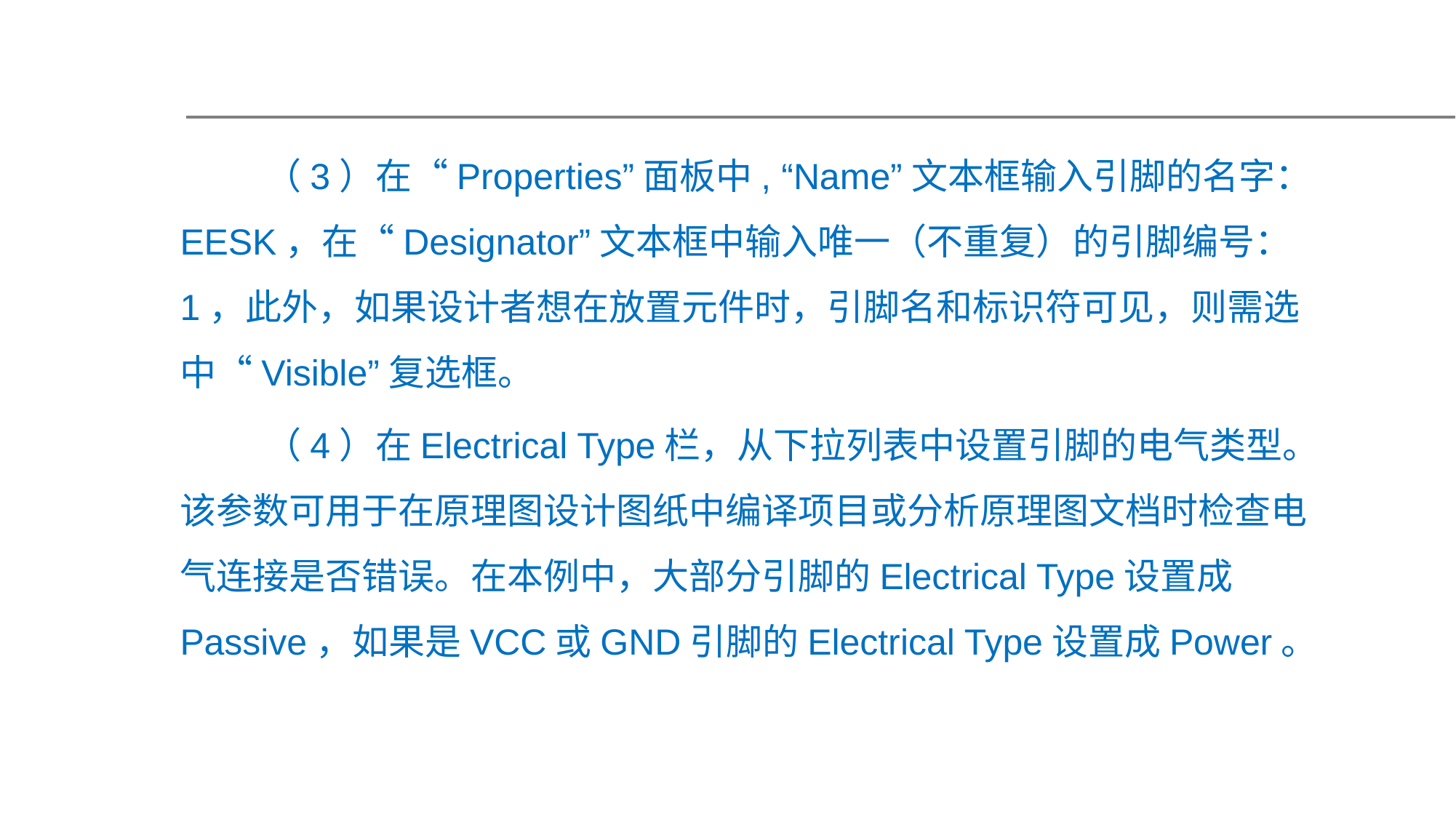

（3）在“Properties”面板中, “Name”文本框输入引脚的名字：EESK，在“Designator”文本框中输入唯一（不重复）的引脚编号：1，此外，如果设计者想在放置元件时，引脚名和标识符可见，则需选中“Visible”复选框。
（4）在Electrical Type栏，从下拉列表中设置引脚的电气类型。该参数可用于在原理图设计图纸中编译项目或分析原理图文档时检查电气连接是否错误。在本例中，大部分引脚的Electrical Type设置成Passive，如果是VCC或GND引脚的Electrical Type设置成Power。